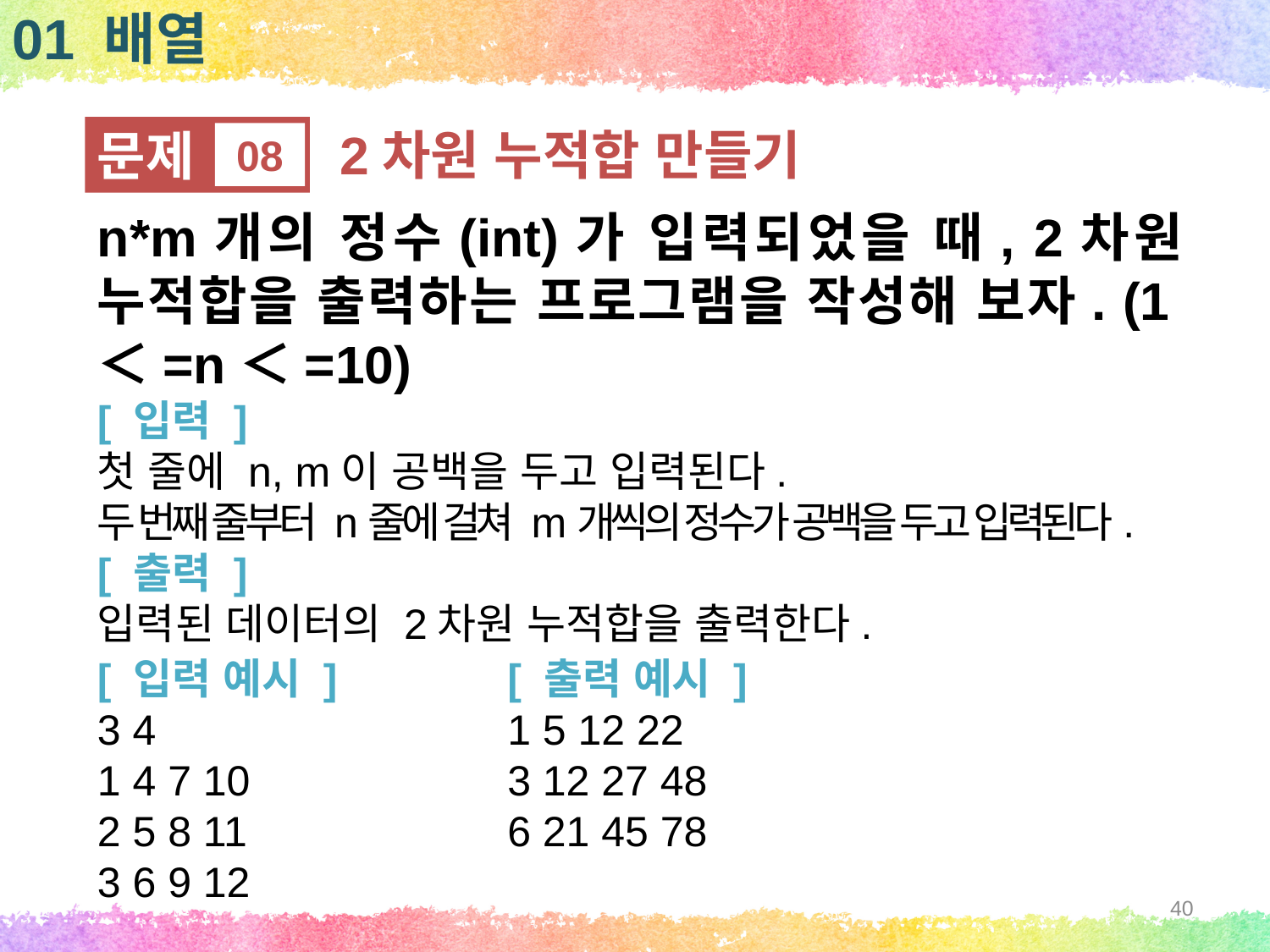

01 배열
문제
08
2차원 누적합 만들기
n*m개의 정수(int)가 입력되었을 때, 2차원 누적합을 출력하는 프로그램을 작성해 보자. (1＜=n＜=10)
[ 입력 ]
첫 줄에 n, m이 공백을 두고 입력된다.
두 번째 줄부터 n줄에 걸쳐 m개씩의 정수가 공백을 두고 입력된다.
[ 출력 ]
입력된 데이터의 2차원 누적합을 출력한다.
[ 입력 예시 ]
3 4
1 4 7 10
2 5 8 11
3 6 9 12
[ 출력 예시 ]
1 5 12 22
3 12 27 48
6 21 45 78
40